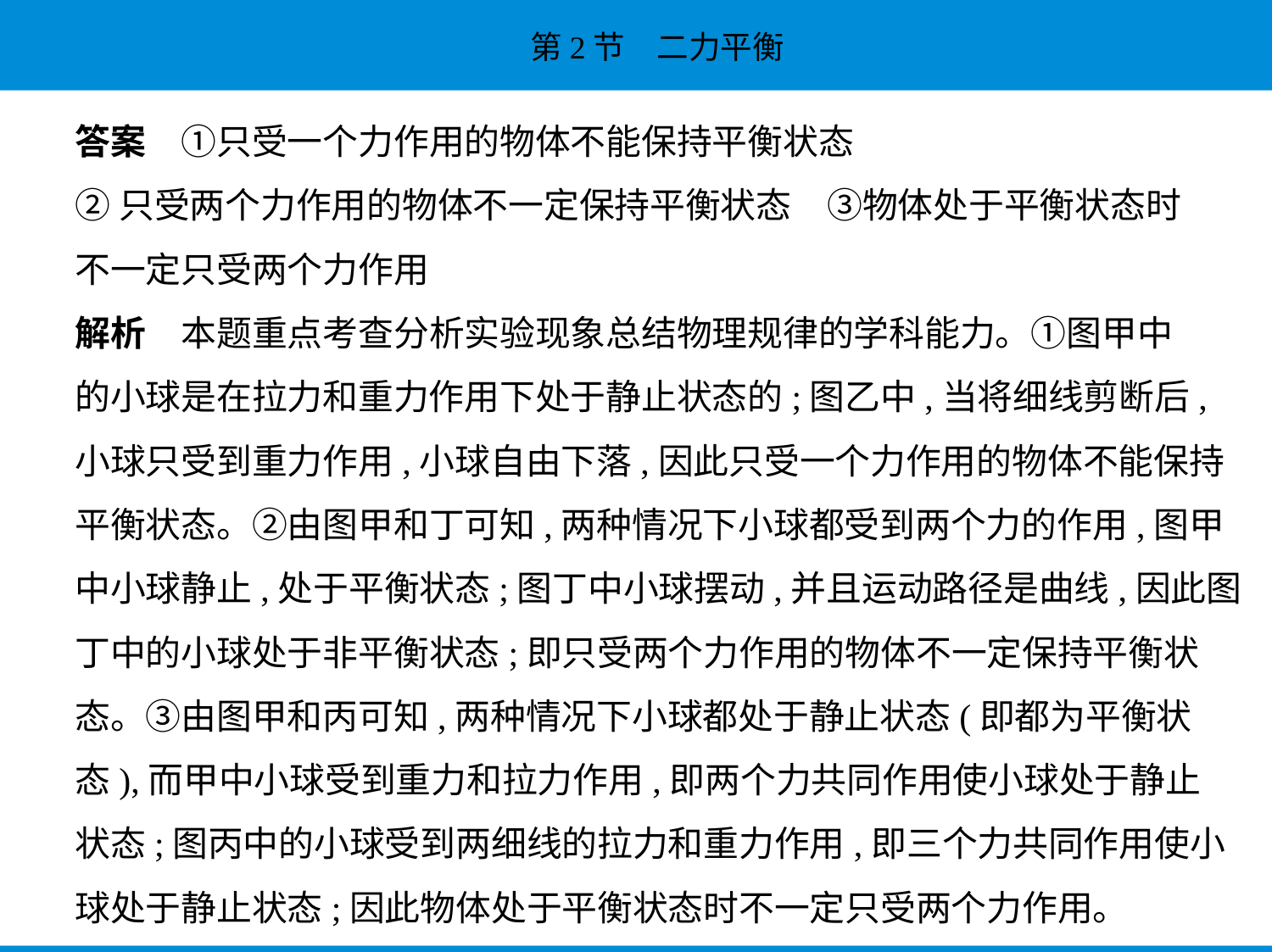

答案　①只受一个力作用的物体不能保持平衡状态
②只受两个力作用的物体不一定保持平衡状态　③物体处于平衡状态时
不一定只受两个力作用
解析　本题重点考查分析实验现象总结物理规律的学科能力。①图甲中
的小球是在拉力和重力作用下处于静止状态的;图乙中,当将细线剪断后,
小球只受到重力作用,小球自由下落,因此只受一个力作用的物体不能保持
平衡状态。②由图甲和丁可知,两种情况下小球都受到两个力的作用,图甲
中小球静止,处于平衡状态;图丁中小球摆动,并且运动路径是曲线,因此图
丁中的小球处于非平衡状态;即只受两个力作用的物体不一定保持平衡状
态。③由图甲和丙可知,两种情况下小球都处于静止状态(即都为平衡状
态),而甲中小球受到重力和拉力作用,即两个力共同作用使小球处于静止
状态;图丙中的小球受到两细线的拉力和重力作用,即三个力共同作用使小
球处于静止状态;因此物体处于平衡状态时不一定只受两个力作用。